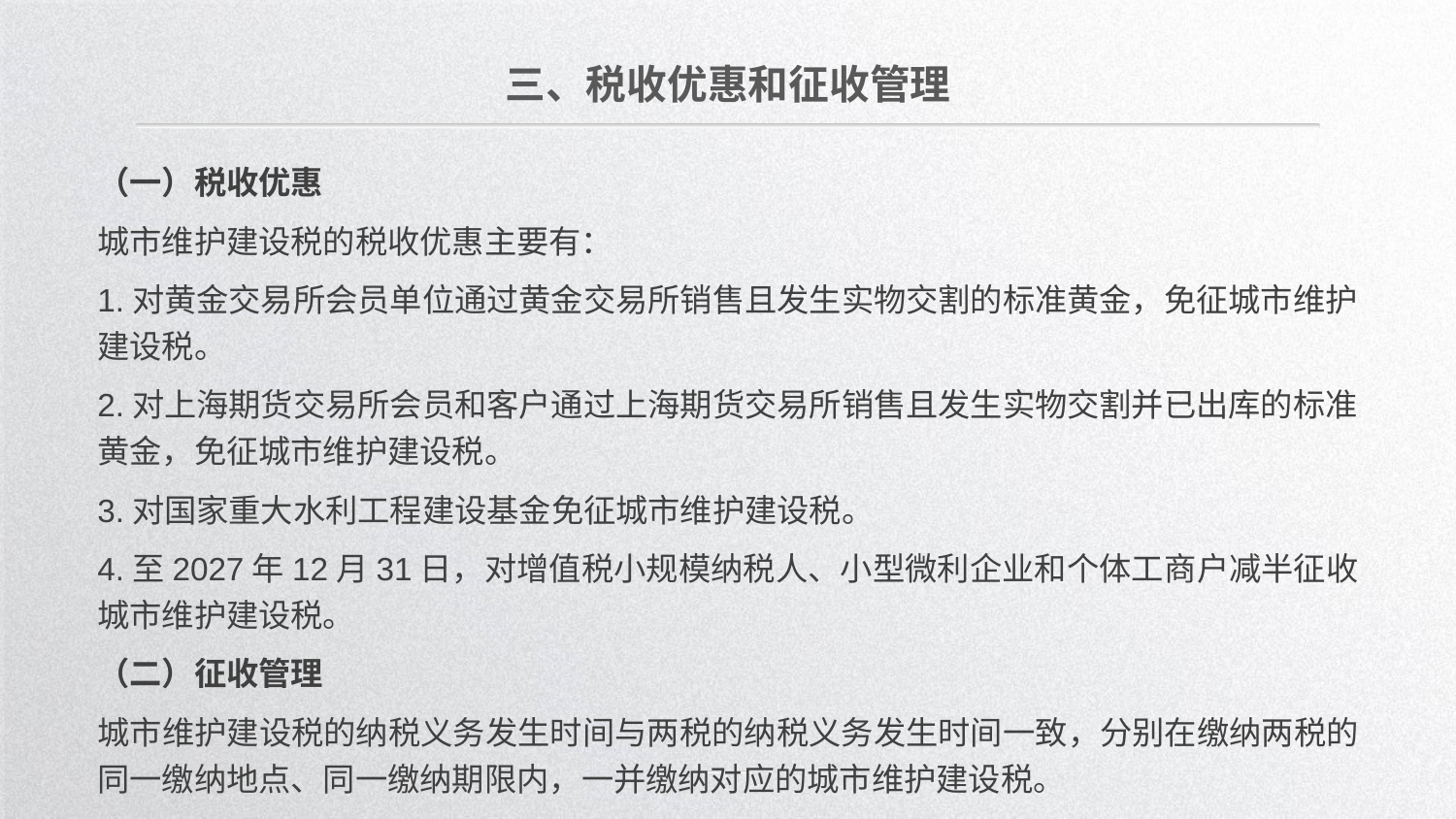

三、税收优惠和征收管理
（一）税收优惠
城市维护建设税的税收优惠主要有：
1.对黄金交易所会员单位通过黄金交易所销售且发生实物交割的标准黄金，免征城市维护建设税。
2.对上海期货交易所会员和客户通过上海期货交易所销售且发生实物交割并已出库的标准黄金，免征城市维护建设税。
3.对国家重大水利工程建设基金免征城市维护建设税。
4.至2027年12月31日，对增值税小规模纳税人、小型微利企业和个体工商户减半征收城市维护建设税。
（二）征收管理
城市维护建设税的纳税义务发生时间与两税的纳税义务发生时间一致，分别在缴纳两税的同一缴纳地点、同一缴纳期限内，一并缴纳对应的城市维护建设税。